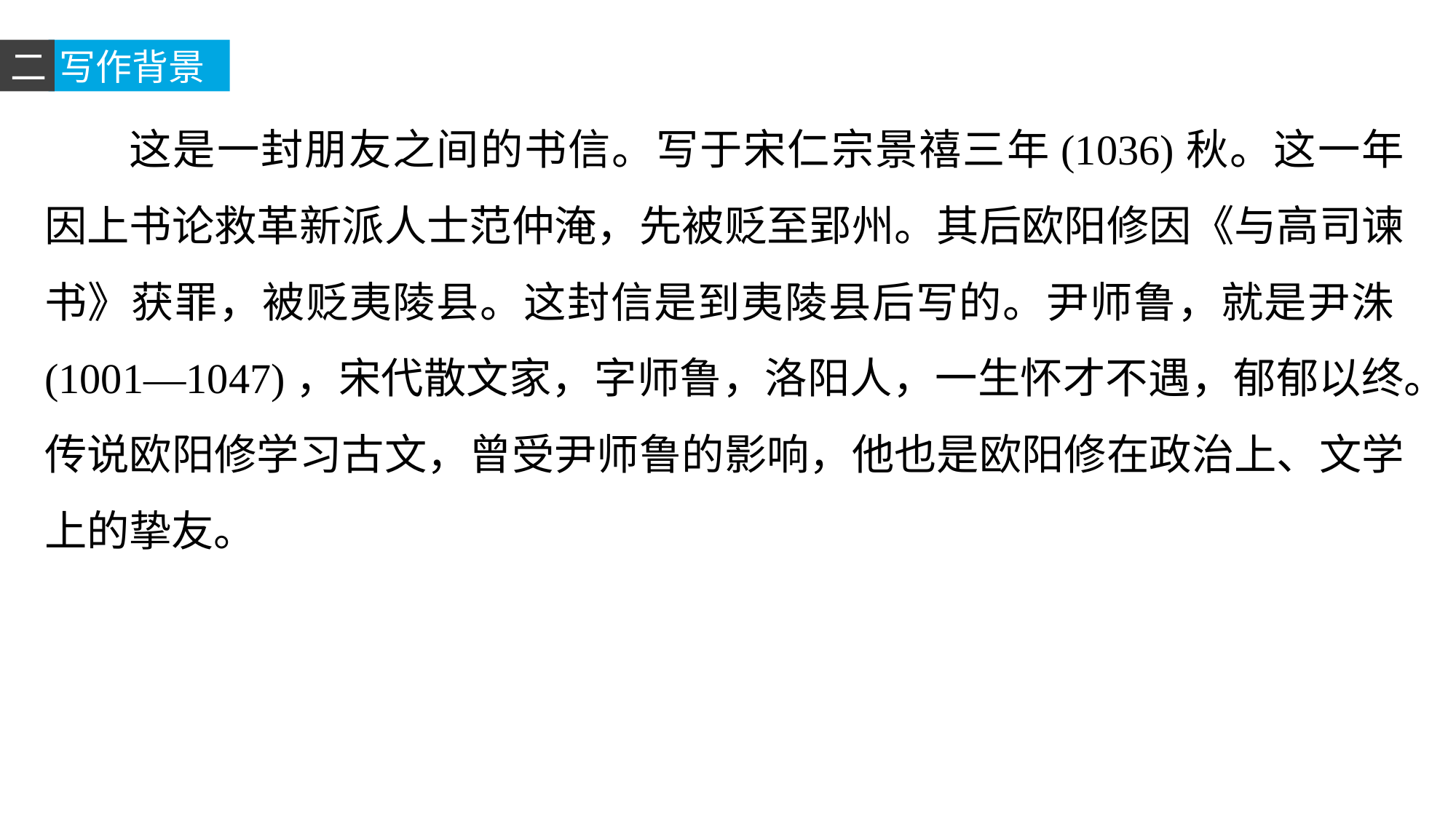

二
写作背景
这是一封朋友之间的书信。写于宋仁宗景禧三年(1036)秋。这一年因上书论救革新派人士范仲淹，先被贬至郢州。其后欧阳修因《与高司谏书》获罪，被贬夷陵县。这封信是到夷陵县后写的。尹师鲁，就是尹洙(1001—1047)，宋代散文家，字师鲁，洛阳人，一生怀才不遇，郁郁以终。传说欧阳修学习古文，曾受尹师鲁的影响，他也是欧阳修在政治上、文学上的挚友。